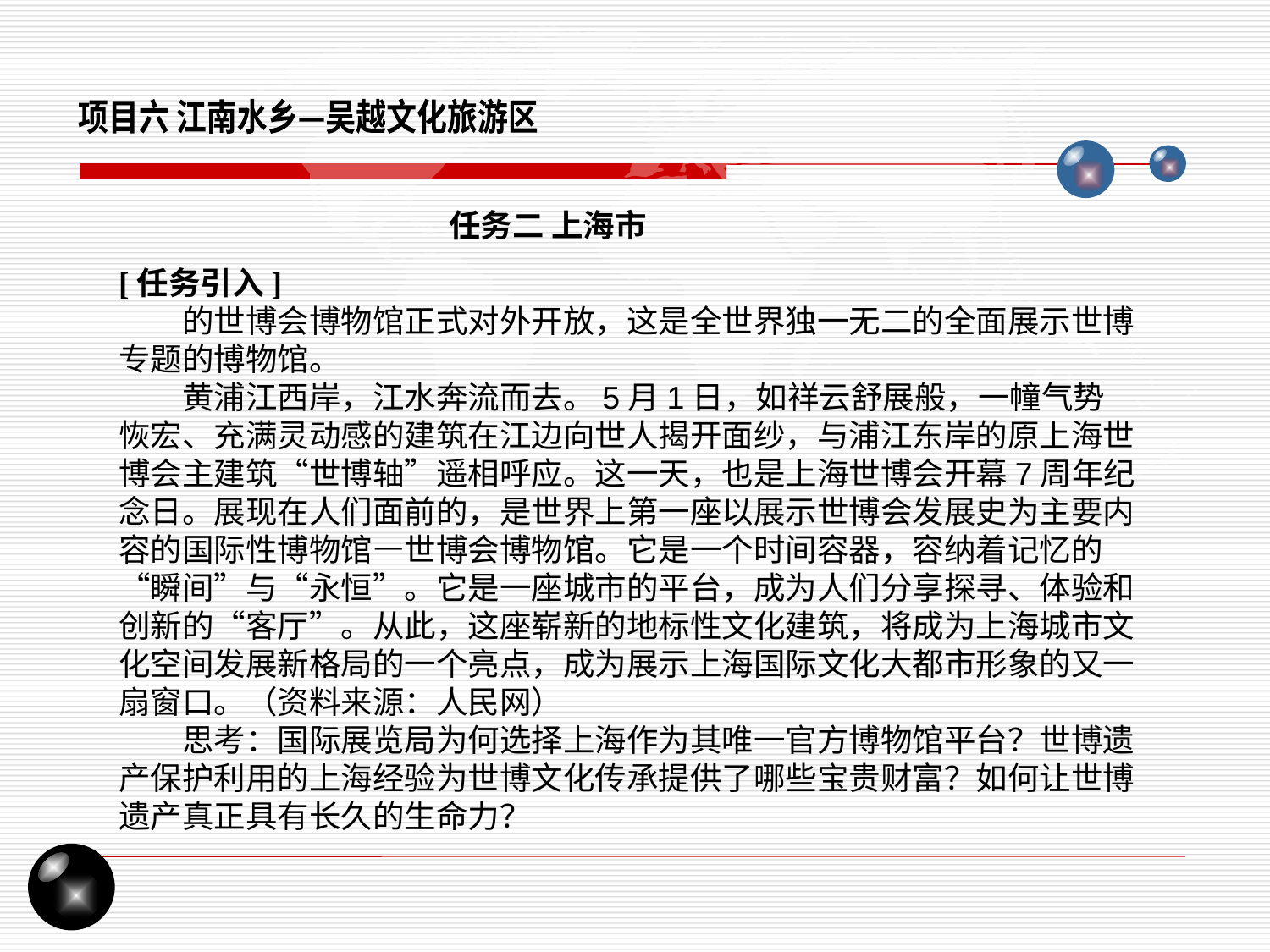

项目六 江南水乡—吴越文化旅游区
任务二 上海市

[任务引入]
的世博会博物馆正式对外开放，这是全世界独一无二的全面展示世博专题的博物馆。
黄浦江西岸，江水奔流而去。5月1日，如祥云舒展般，一幢气势恢宏、充满灵动感的建筑在江边向世人揭开面纱，与浦江东岸的原上海世博会主建筑“世博轴”遥相呼应。这一天，也是上海世博会开幕7周年纪念日。展现在人们面前的，是世界上第一座以展示世博会发展史为主要内容的国际性博物馆—世博会博物馆。它是一个时间容器，容纳着记忆的“瞬间”与“永恒”。它是一座城市的平台，成为人们分享探寻、体验和创新的“客厅”。从此，这座崭新的地标性文化建筑，将成为上海城市文化空间发展新格局的一个亮点，成为展示上海国际文化大都市形象的又一扇窗口。（资料来源：人民网）
思考：国际展览局为何选择上海作为其唯一官方博物馆平台？世博遗产保护利用的上海经验为世博文化传承提供了哪些宝贵财富？如何让世博遗产真正具有长久的生命力？